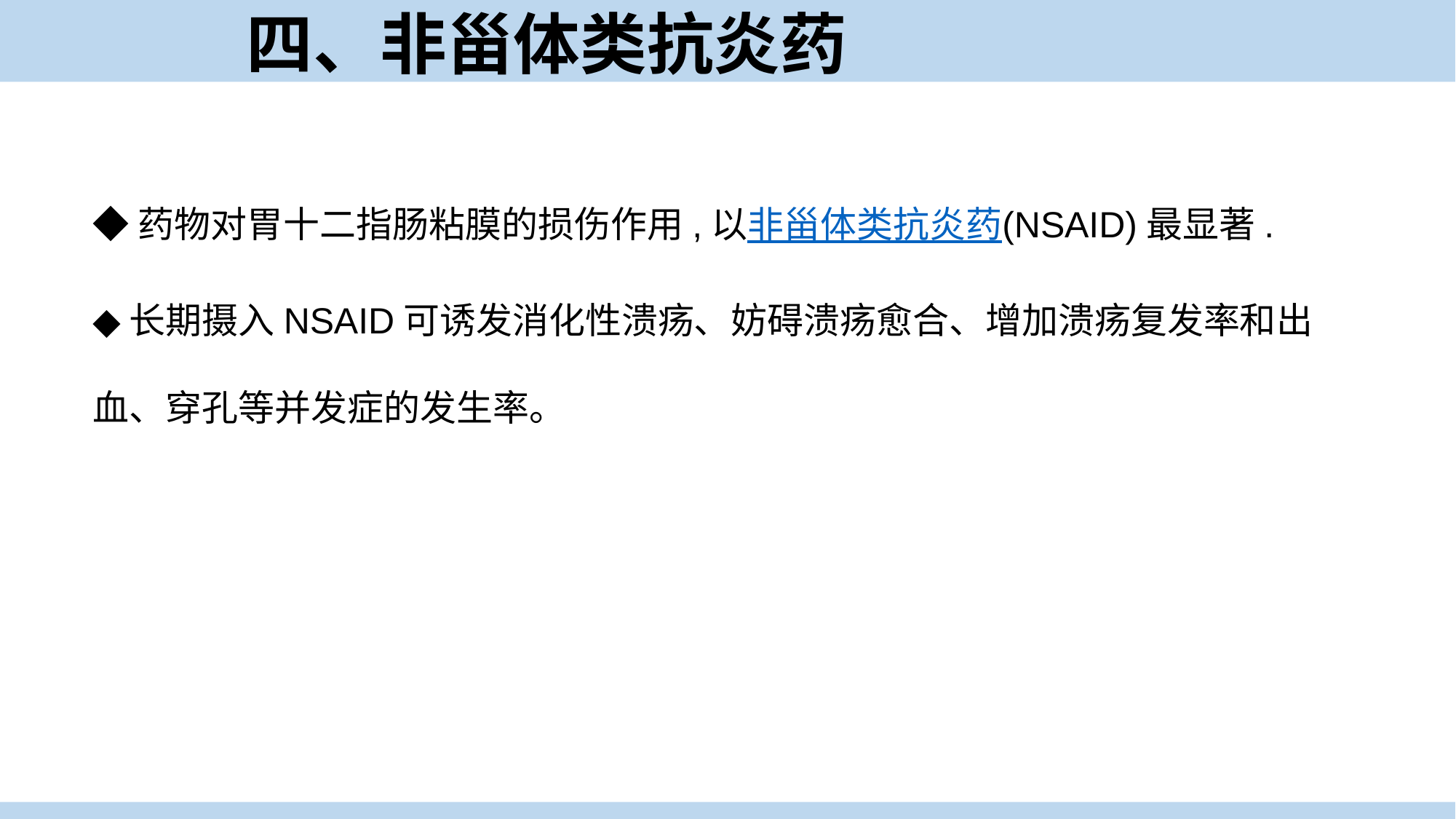

四、非甾体类抗炎药
◆药物对胃十二指肠粘膜的损伤作用,以非甾体类抗炎药(NSAID)最显著.
◆长期摄入NSAID可诱发消化性溃疡、妨碍溃疡愈合、增加溃疡复发率和出血、穿孔等并发症的发生率。